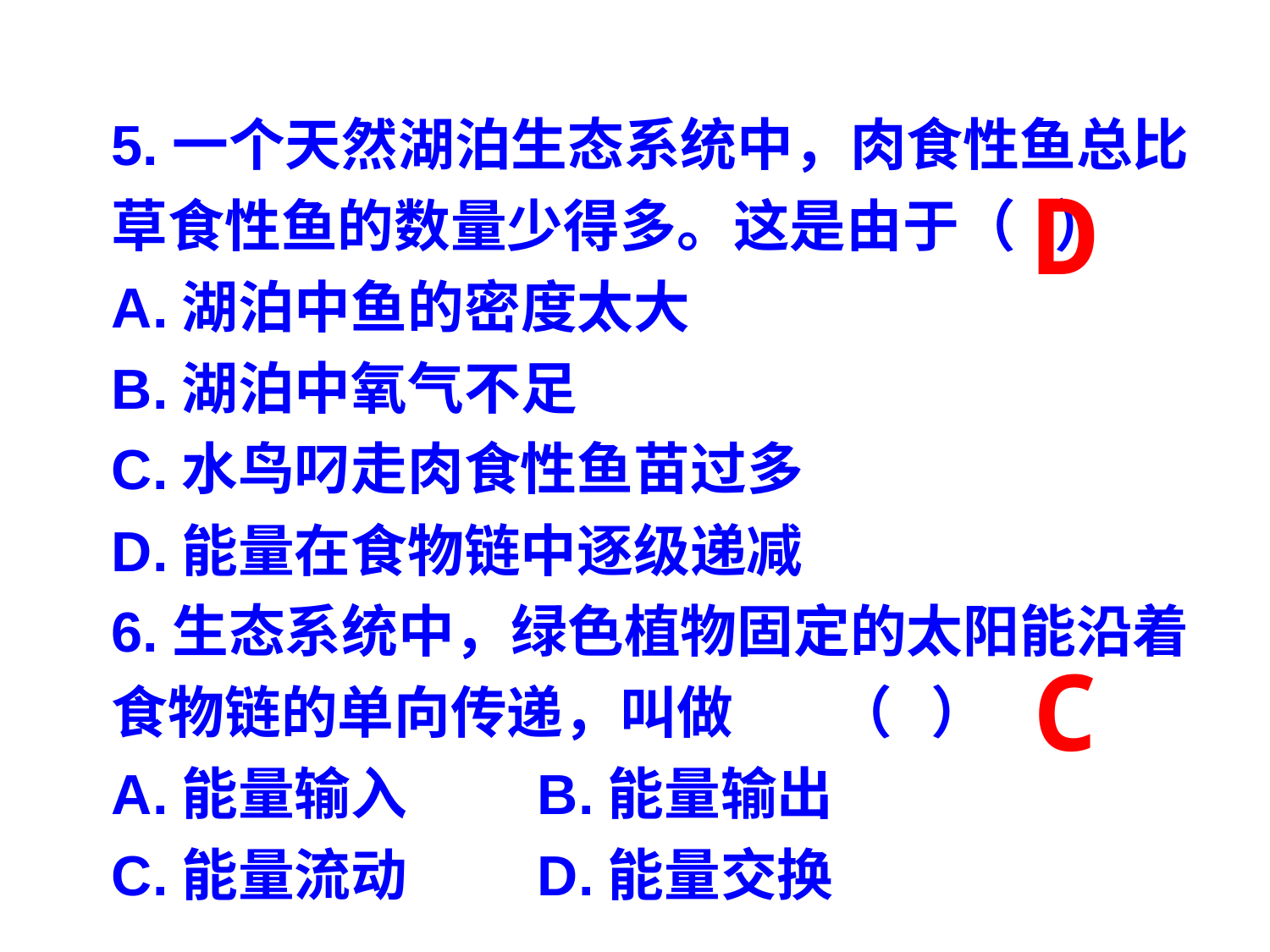

5.一个天然湖泊生态系统中，肉食性鱼总比草食性鱼的数量少得多。这是由于（   ）
A.湖泊中鱼的密度太大
B.湖泊中氧气不足
C.水鸟叼走肉食性鱼苗过多
D.能量在食物链中逐级递减
6.生态系统中，绿色植物固定的太阳能沿着食物链的单向传递，叫做        （   ）
A.能量输入         B.能量输出
C.能量流动         D.能量交换
D
C